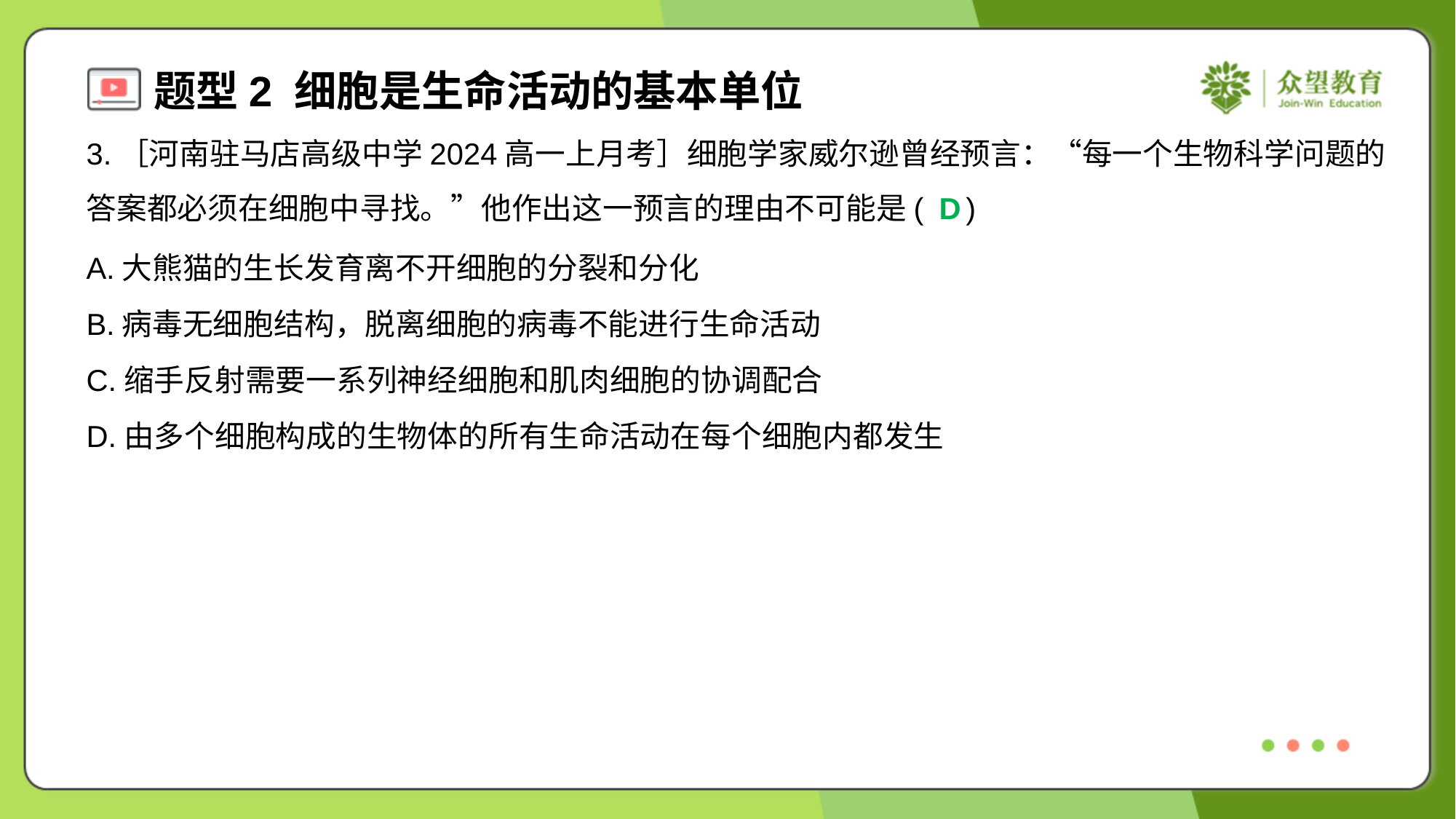

3.［河南驻马店高级中学2024高一上月考］细胞学家威尔逊曾经预言：“每一个生物科学问题的
答案都必须在细胞中寻找。”他作出这一预言的理由不可能是(     )
D
A.大熊猫的生长发育离不开细胞的分裂和分化
B.病毒无细胞结构，脱离细胞的病毒不能进行生命活动
C.缩手反射需要一系列神经细胞和肌肉细胞的协调配合
D.由多个细胞构成的生物体的所有生命活动在每个细胞内都发生